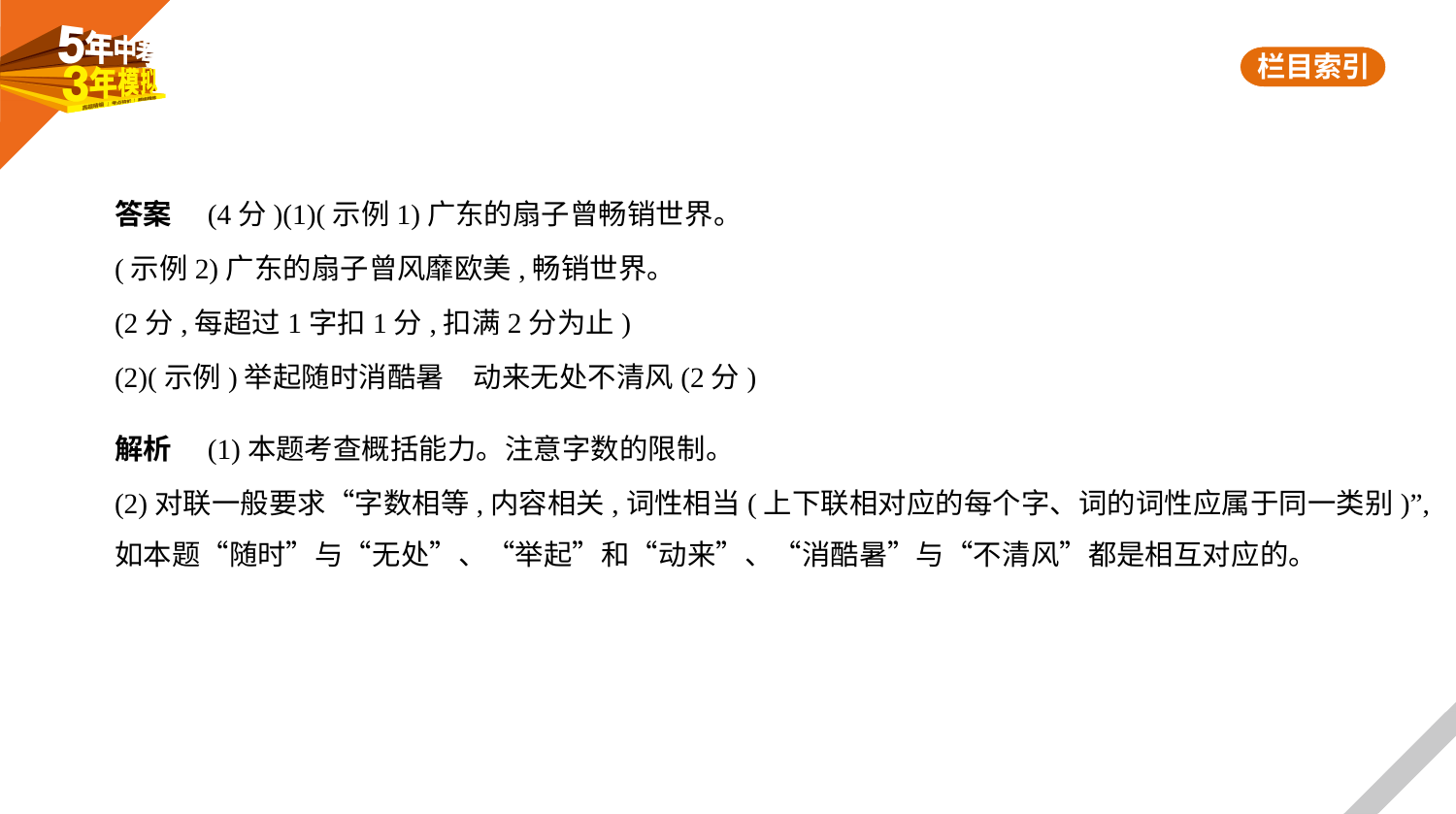

答案　(4分)(1)(示例1)广东的扇子曾畅销世界。
(示例2)广东的扇子曾风靡欧美,畅销世界。
(2分,每超过1字扣1分,扣满2分为止)
(2)(示例)举起随时消酷暑　动来无处不清风(2分)
解析　(1)本题考查概括能力。注意字数的限制。
(2)对联一般要求“字数相等,内容相关,词性相当(上下联相对应的每个字、词的词性应属于同一类别)”,
如本题“随时”与“无处”、“举起”和“动来”、“消酷暑”与“不清风”都是相互对应的。